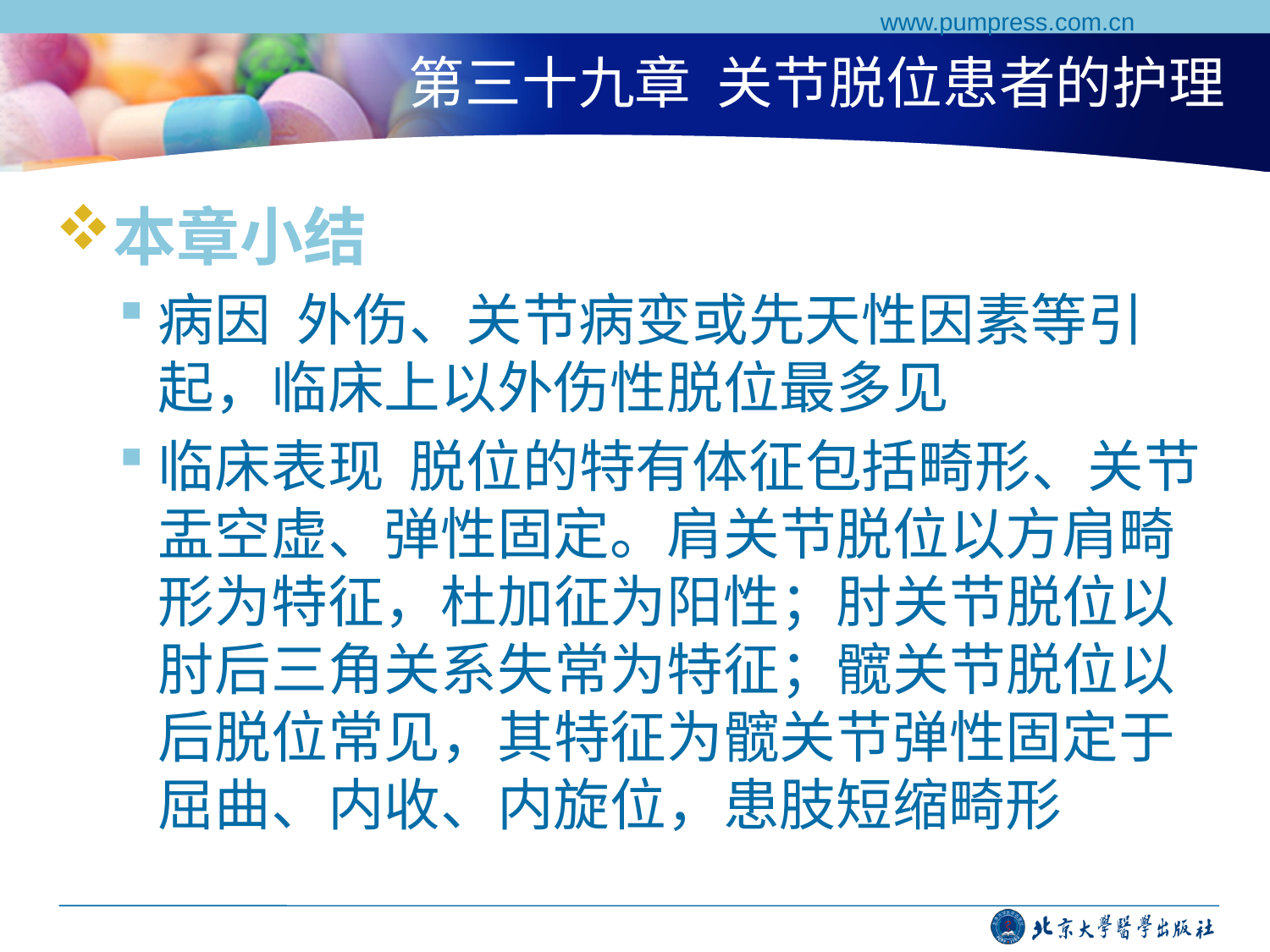

www.pumpress.com.cn
# 第三十九章  关节脱位患者的护理
本章小结
病因  外伤、关节病变或先天性因素等引起，临床上以外伤性脱位最多见
临床表现  脱位的特有体征包括畸形、关节盂空虚、弹性固定。肩关节脱位以方肩畸形为特征，杜加征为阳性；肘关节脱位以肘后三角关系失常为特征；髋关节脱位以后脱位常见，其特征为髋关节弹性固定于屈曲、内收、内旋位，患肢短缩畸形